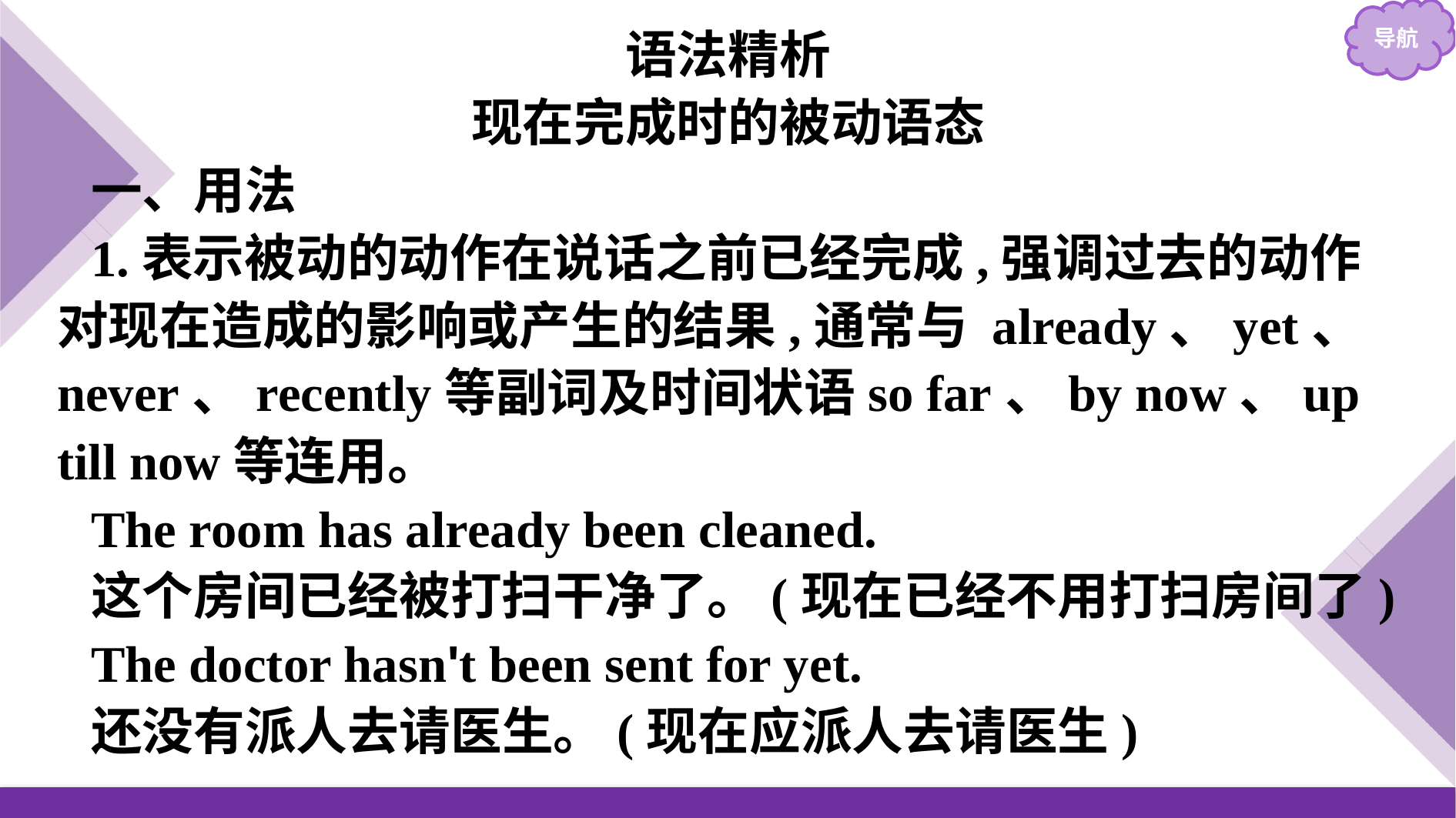

语法精析
现在完成时的被动语态
一、用法
1.表示被动的动作在说话之前已经完成,强调过去的动作对现在造成的影响或产生的结果,通常与 already、yet、never、recently等副词及时间状语so far、by now、up till now等连用。
The room has already been cleaned.
这个房间已经被打扫干净了。(现在已经不用打扫房间了)
The doctor hasn't been sent for yet.
还没有派人去请医生。(现在应派人去请医生)